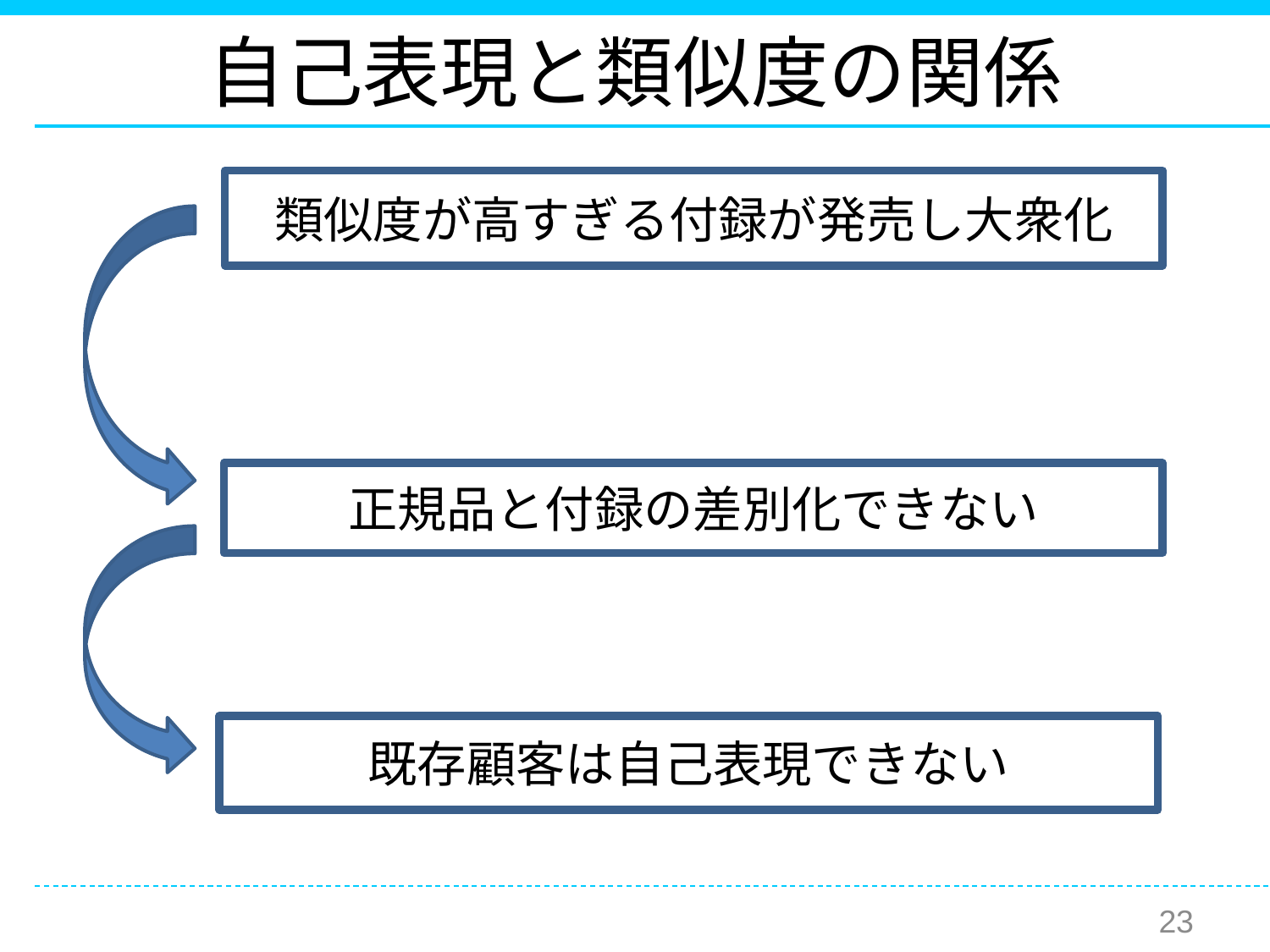

# 自己表現と類似度の関係
類似度が高すぎる付録が発売し大衆化

正規品と付録の差別化できない

既存顧客は自己表現できない
23